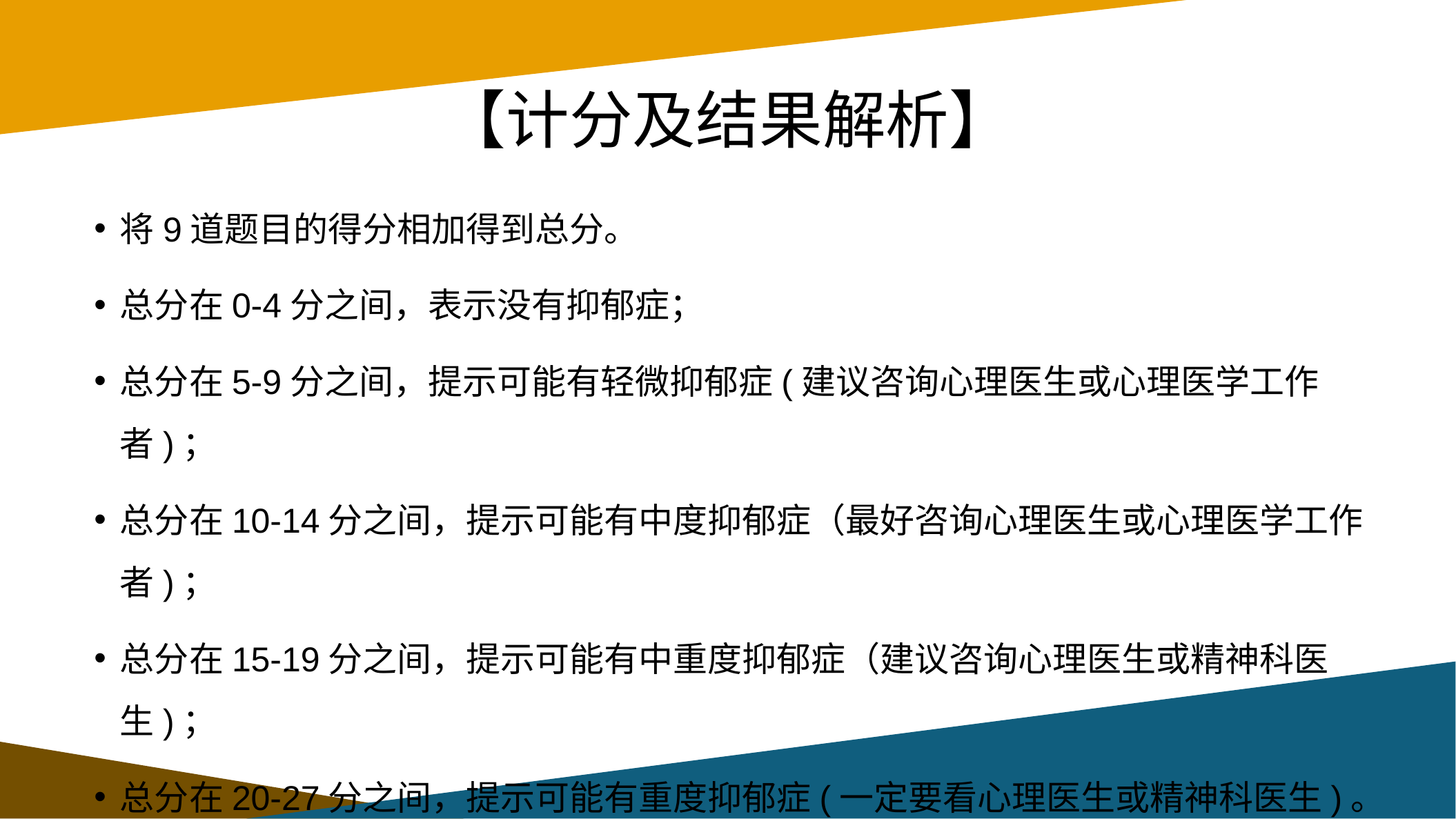

# 【计分及结果解析】
将9道题目的得分相加得到总分。
总分在0-4分之间，表示没有抑郁症；
总分在5-9分之间，提示可能有轻微抑郁症(建议咨询心理医生或心理医学工作者)；
总分在10-14分之间，提示可能有中度抑郁症（最好咨询心理医生或心理医学工作者)；
总分在15-19分之间，提示可能有中重度抑郁症（建议咨询心理医生或精神科医生)；
总分在20-27分之间，提示可能有重度抑郁症(一定要看心理医生或精神科医生)。